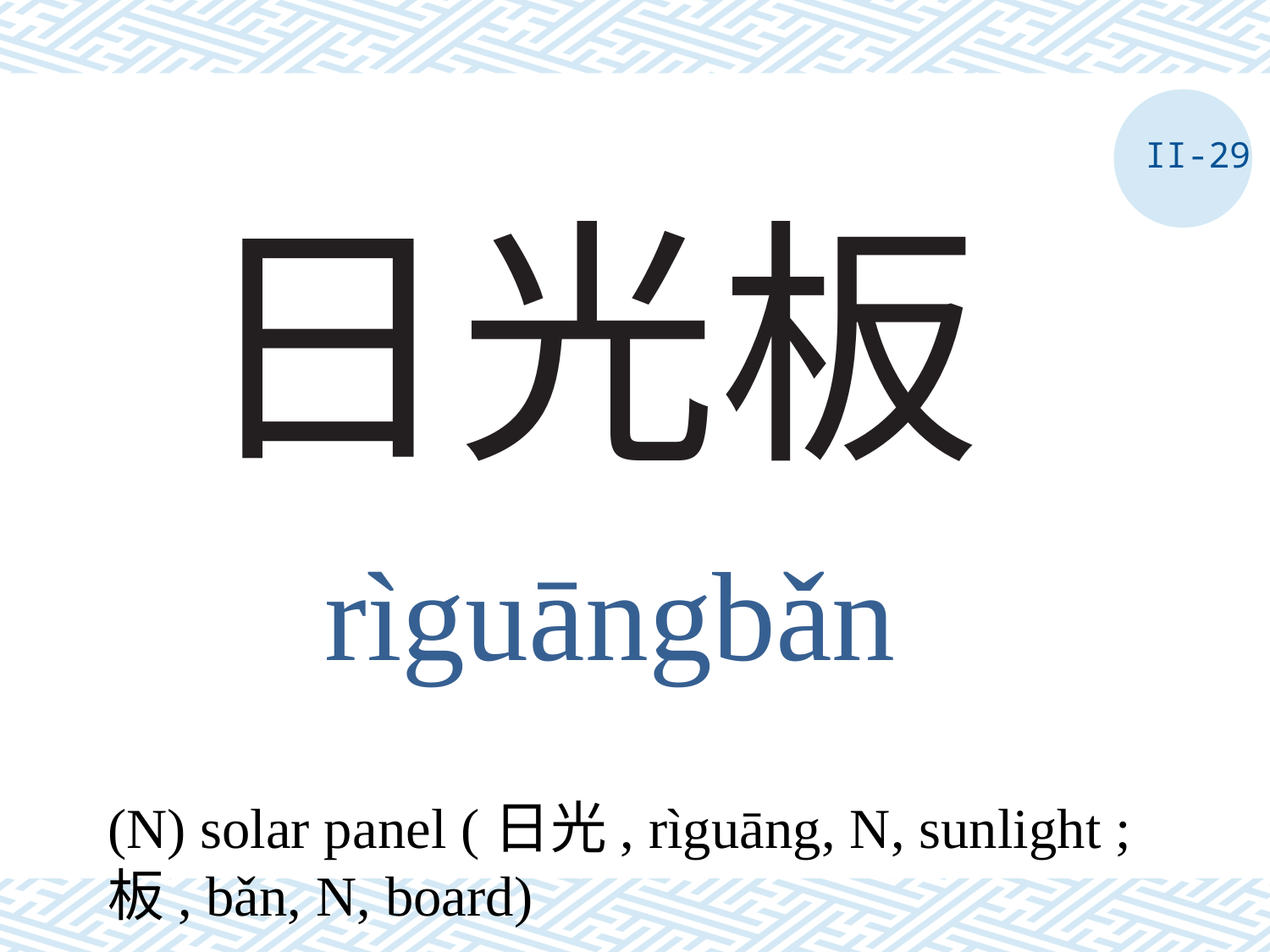

II-29

# 日光板
rìguāngbǎn
(N) solar panel (日光, rìguāng, N, sunlight ; 板, bǎn, N, board)